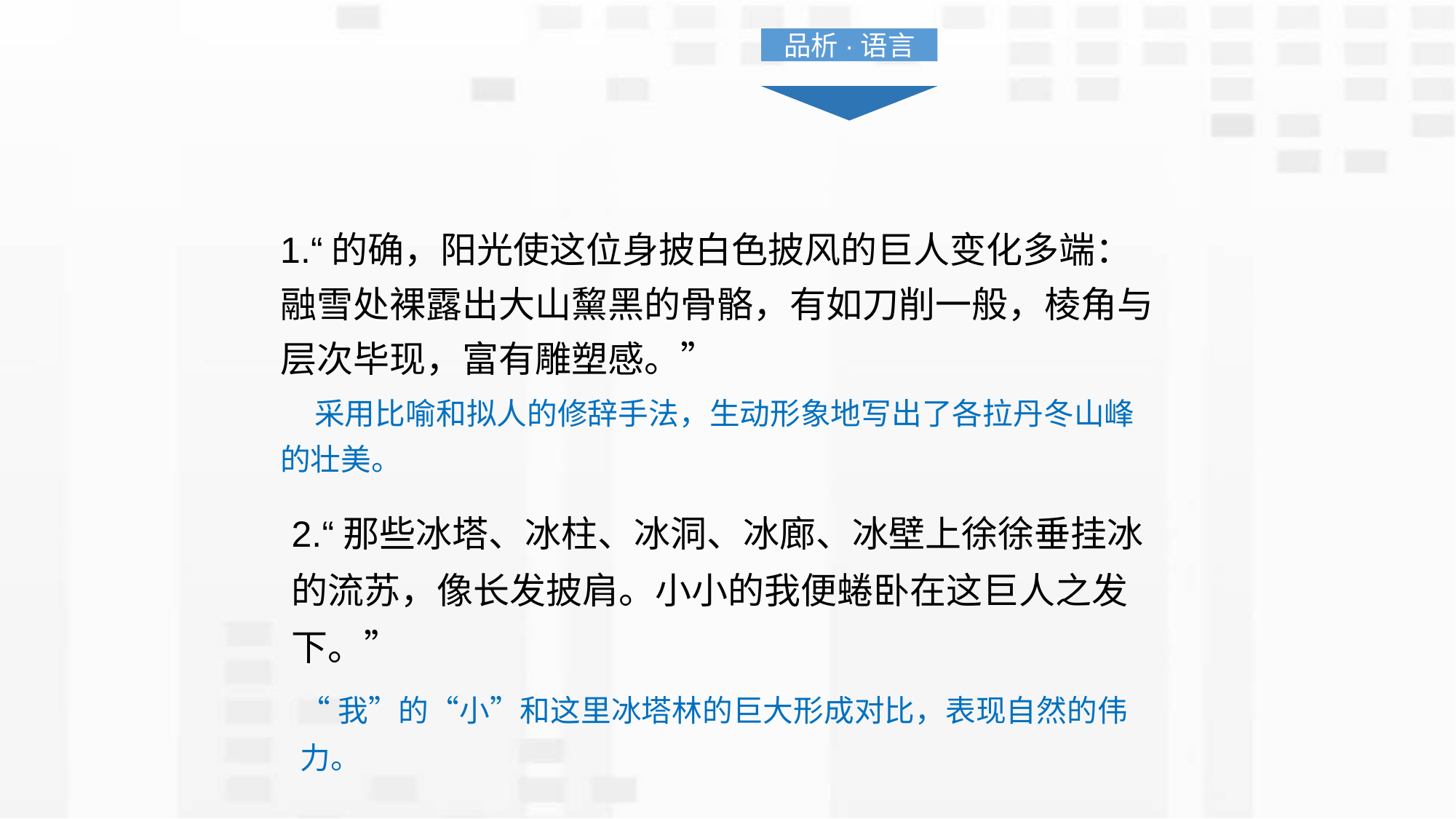

品析·语言

1.“的确，阳光使这位身披白色披风的巨人变化多端：融雪处裸露出大山黧黑的骨骼，有如刀削一般，棱角与层次毕现，富有雕塑感。”
    采用比喻和拟人的修辞手法，生动形象地写出了各拉丹冬山峰的壮美。
2.“那些冰塔、冰柱、冰洞、冰廊、冰壁上徐徐垂挂冰的流苏，像长发披肩。小小的我便蜷卧在这巨人之发下。”
“我”的“小”和这里冰塔林的巨大形成对比，表现自然的伟力。